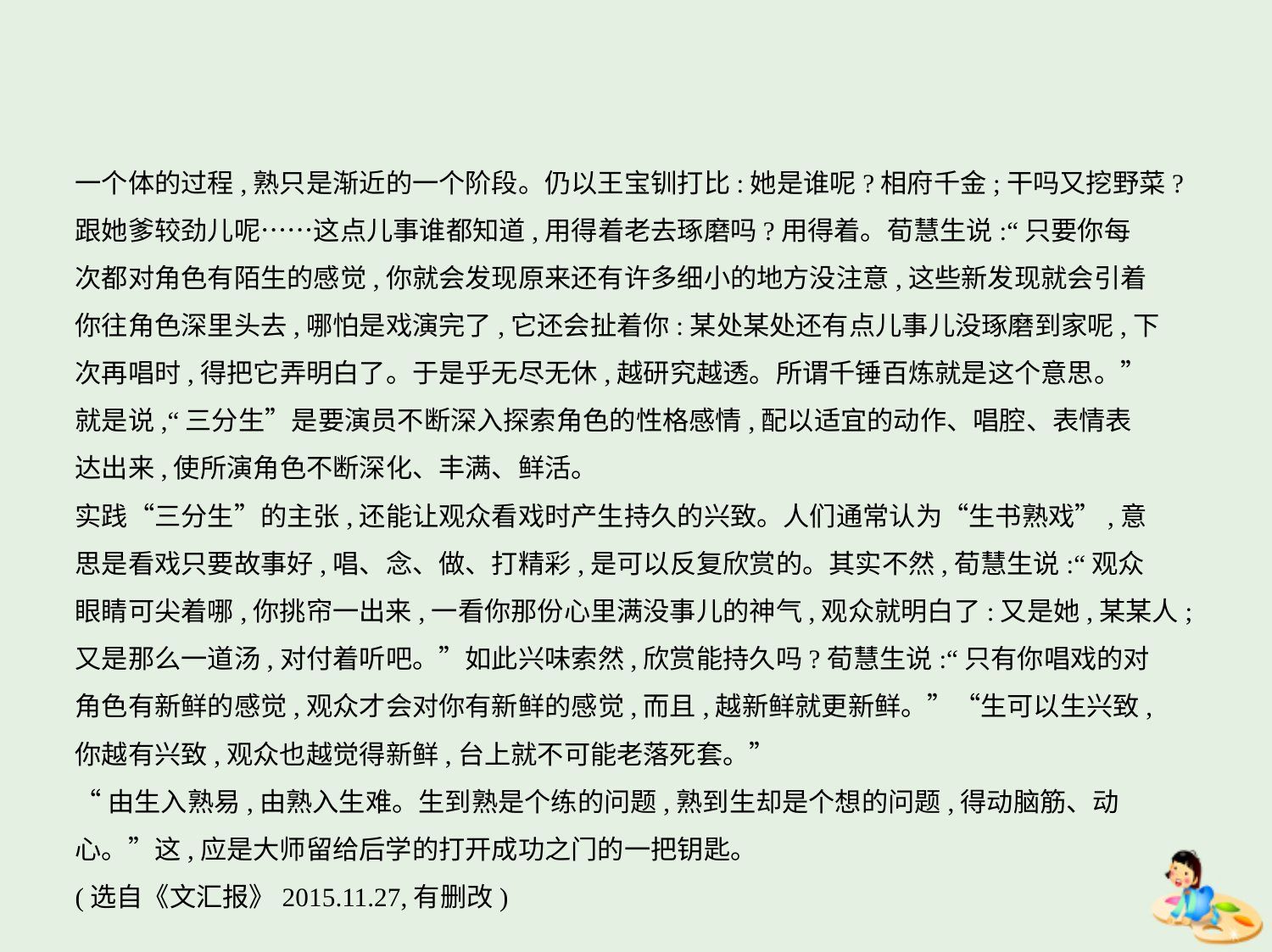

一个体的过程,熟只是渐近的一个阶段。仍以王宝钏打比:她是谁呢?相府千金;干吗又挖野菜?
跟她爹较劲儿呢……这点儿事谁都知道,用得着老去琢磨吗?用得着。荀慧生说:“只要你每
次都对角色有陌生的感觉,你就会发现原来还有许多细小的地方没注意,这些新发现就会引着
你往角色深里头去,哪怕是戏演完了,它还会扯着你:某处某处还有点儿事儿没琢磨到家呢,下
次再唱时,得把它弄明白了。于是乎无尽无休,越研究越透。所谓千锤百炼就是这个意思。”
就是说,“三分生”是要演员不断深入探索角色的性格感情,配以适宜的动作、唱腔、表情表
达出来,使所演角色不断深化、丰满、鲜活。
实践“三分生”的主张,还能让观众看戏时产生持久的兴致。人们通常认为“生书熟戏”,意
思是看戏只要故事好,唱、念、做、打精彩,是可以反复欣赏的。其实不然,荀慧生说:“观众
眼睛可尖着哪,你挑帘一出来,一看你那份心里满没事儿的神气,观众就明白了:又是她,某某人;
又是那么一道汤,对付着听吧。”如此兴味索然,欣赏能持久吗?荀慧生说:“只有你唱戏的对
角色有新鲜的感觉,观众才会对你有新鲜的感觉,而且,越新鲜就更新鲜。”“生可以生兴致,
你越有兴致,观众也越觉得新鲜,台上就不可能老落死套。”
“由生入熟易,由熟入生难。生到熟是个练的问题,熟到生却是个想的问题,得动脑筋、动
心。”这,应是大师留给后学的打开成功之门的一把钥匙。
(选自《文汇报》2015.11.27,有删改)